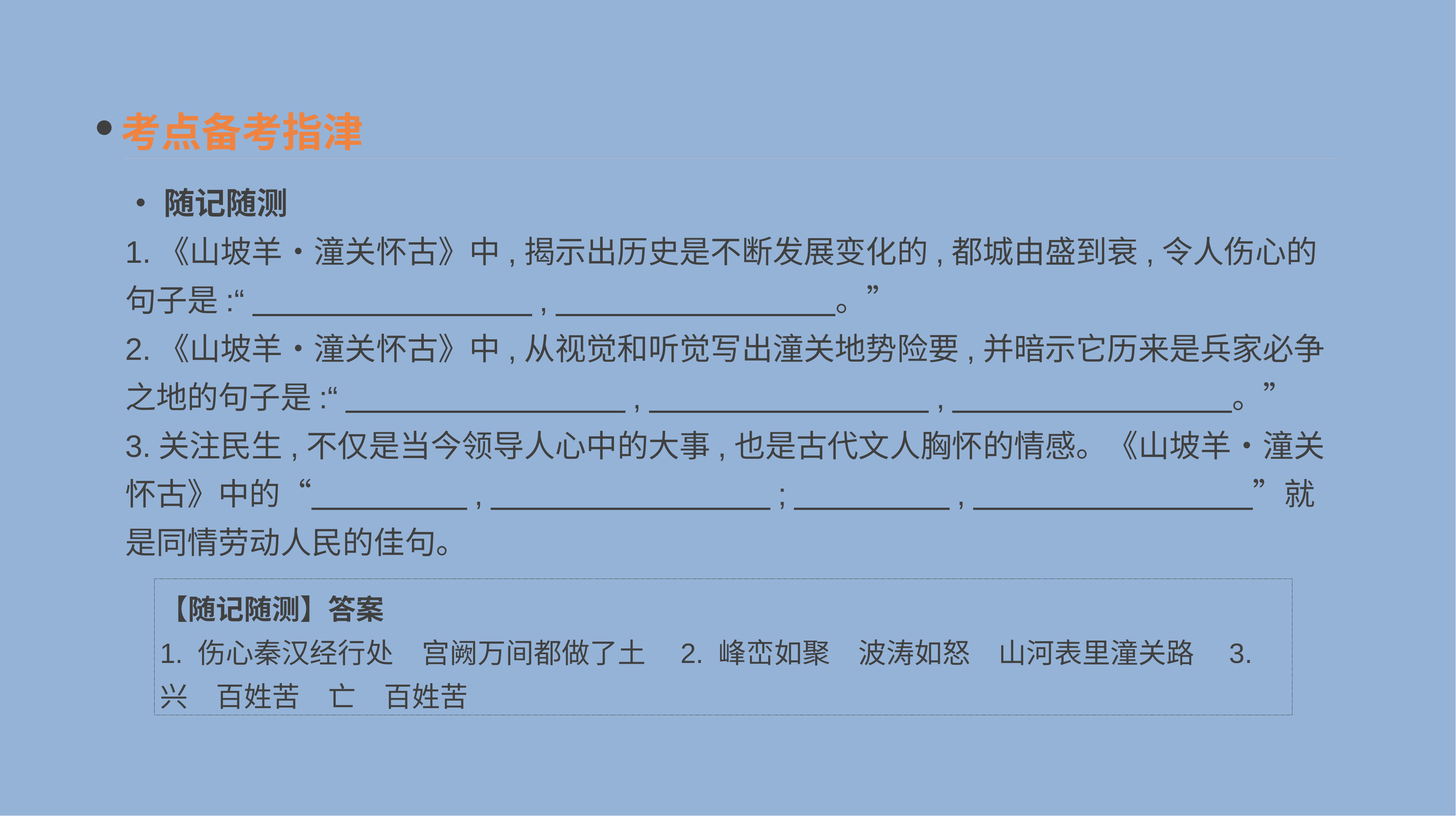

考点备考指津

•随记随测
1.《山坡羊•潼关怀古》中,揭示出历史是不断发展变化的,都城由盛到衰,令人伤心的句子是:“　　　　　　　　　,　　　　　　　　　。”
2.《山坡羊•潼关怀古》中,从视觉和听觉写出潼关地势险要,并暗示它历来是兵家必争之地的句子是:“　　　　　　　　　,　　　　　　　　　,　　　　　　　　　。”
3.关注民生,不仅是当今领导人心中的大事,也是古代文人胸怀的情感。《山坡羊•潼关怀古》中的“　　　　　,　　　　　　　　　;　　　　　,　　　　　　　　　”就是同情劳动人民的佳句。
【随记随测】答案
1. 伤心秦汉经行处　宫阙万间都做了土　2. 峰峦如聚　波涛如怒　山河表里潼关路　3. 兴　百姓苦　亡　百姓苦